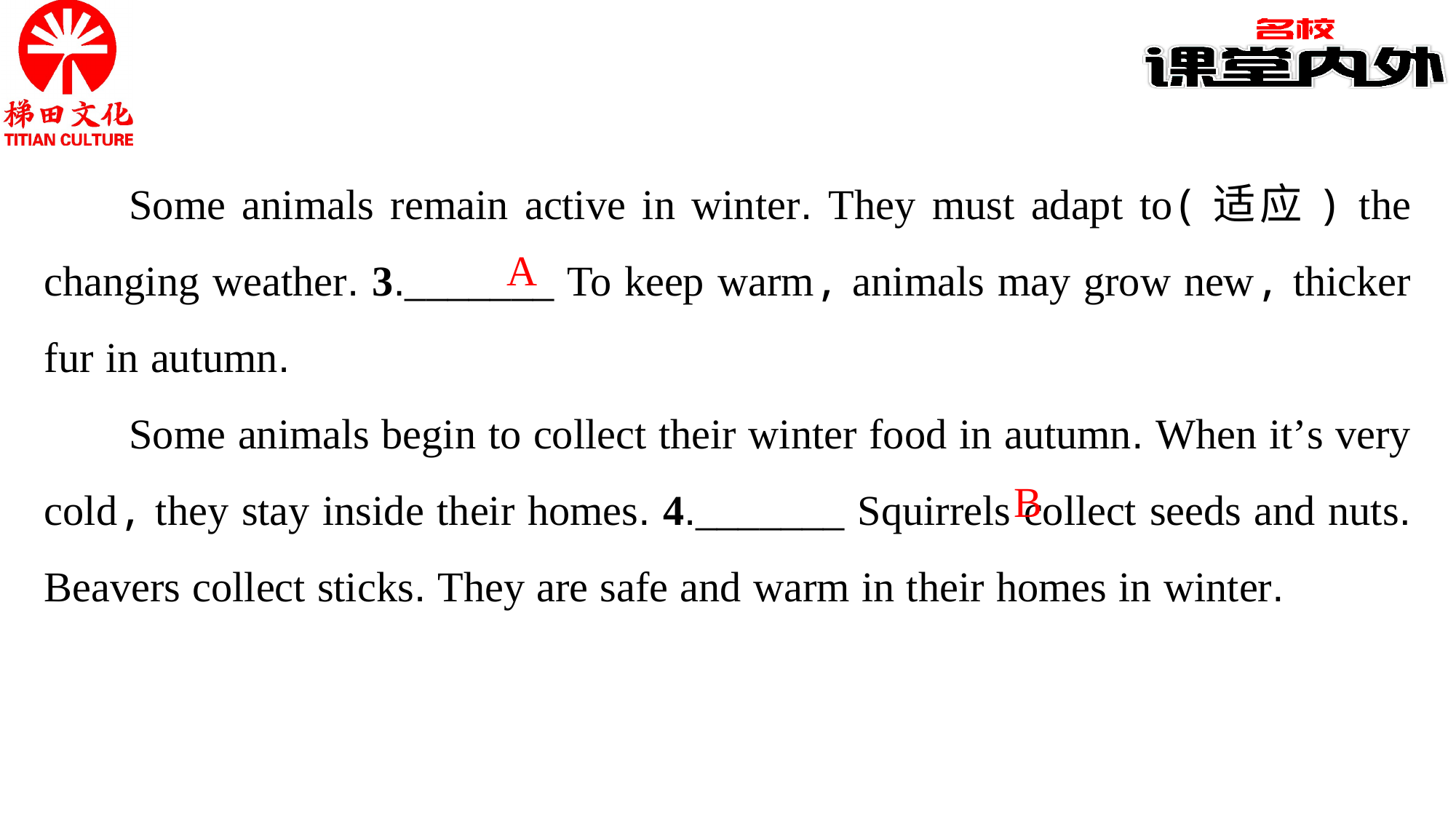

Some animals remain active in winter. They must adapt to(适应) the changing weather. 3._______ To keep warm, animals may grow new, thicker fur in autumn.
Some animals begin to collect their winter food in autumn. When it’s very cold, they stay inside their homes. 4._______ Squirrels collect seeds and nuts. Beavers collect sticks. They are safe and warm in their homes in winter.
A
B